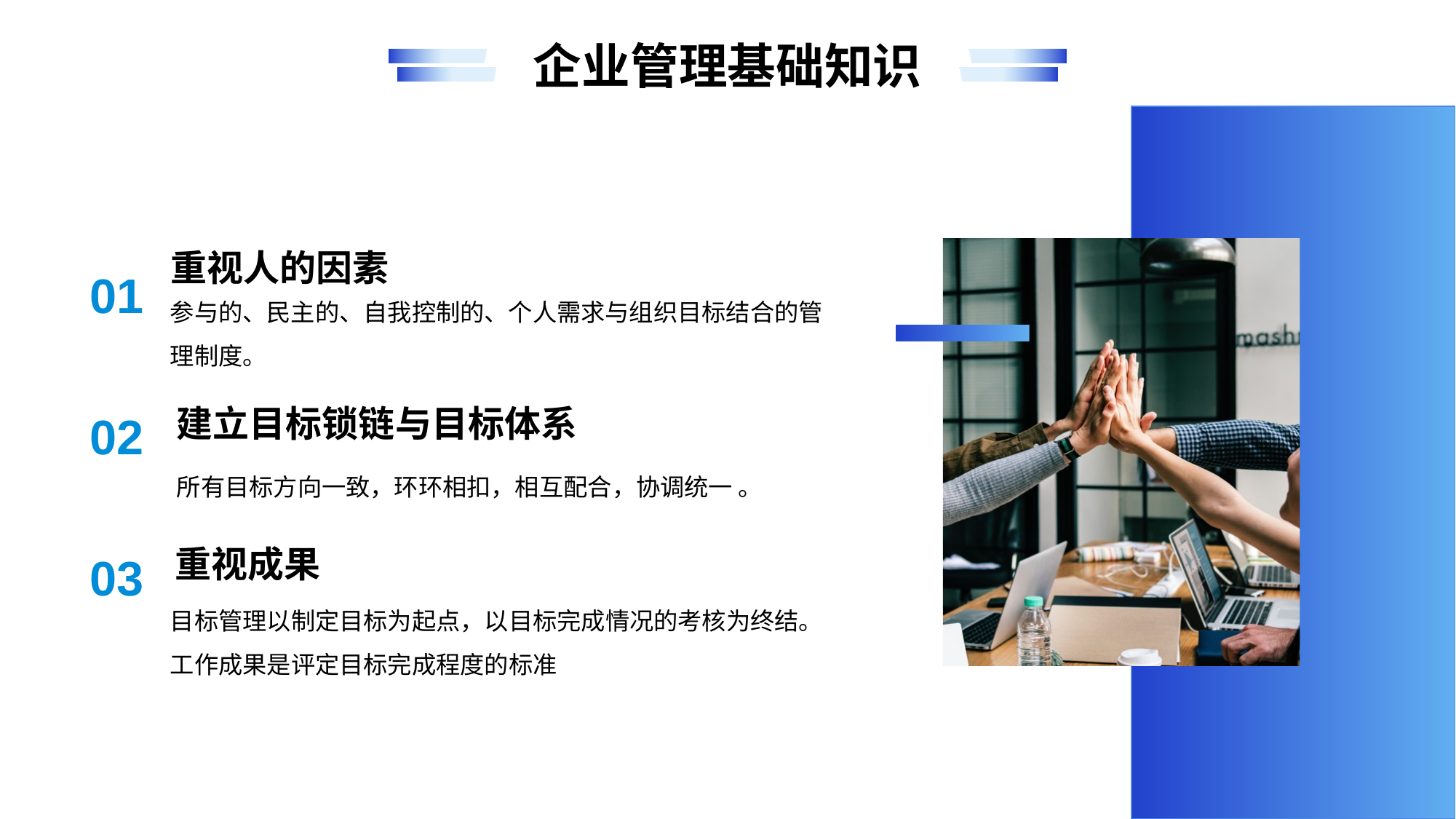

企业管理基础知识

重视人的因素
0 1
参与的、民主的、自我控制的、个人需求与组织目标结合的管理制度。
建立目标锁链与目标体系
0 2
所有目标方向一致，环环相扣，相互配合，协调统一 。
重视成果
0 3
目标管理以制定目标为起点，以目标完成情况的考核为终结。工作成果是评定目标完成程度的标准